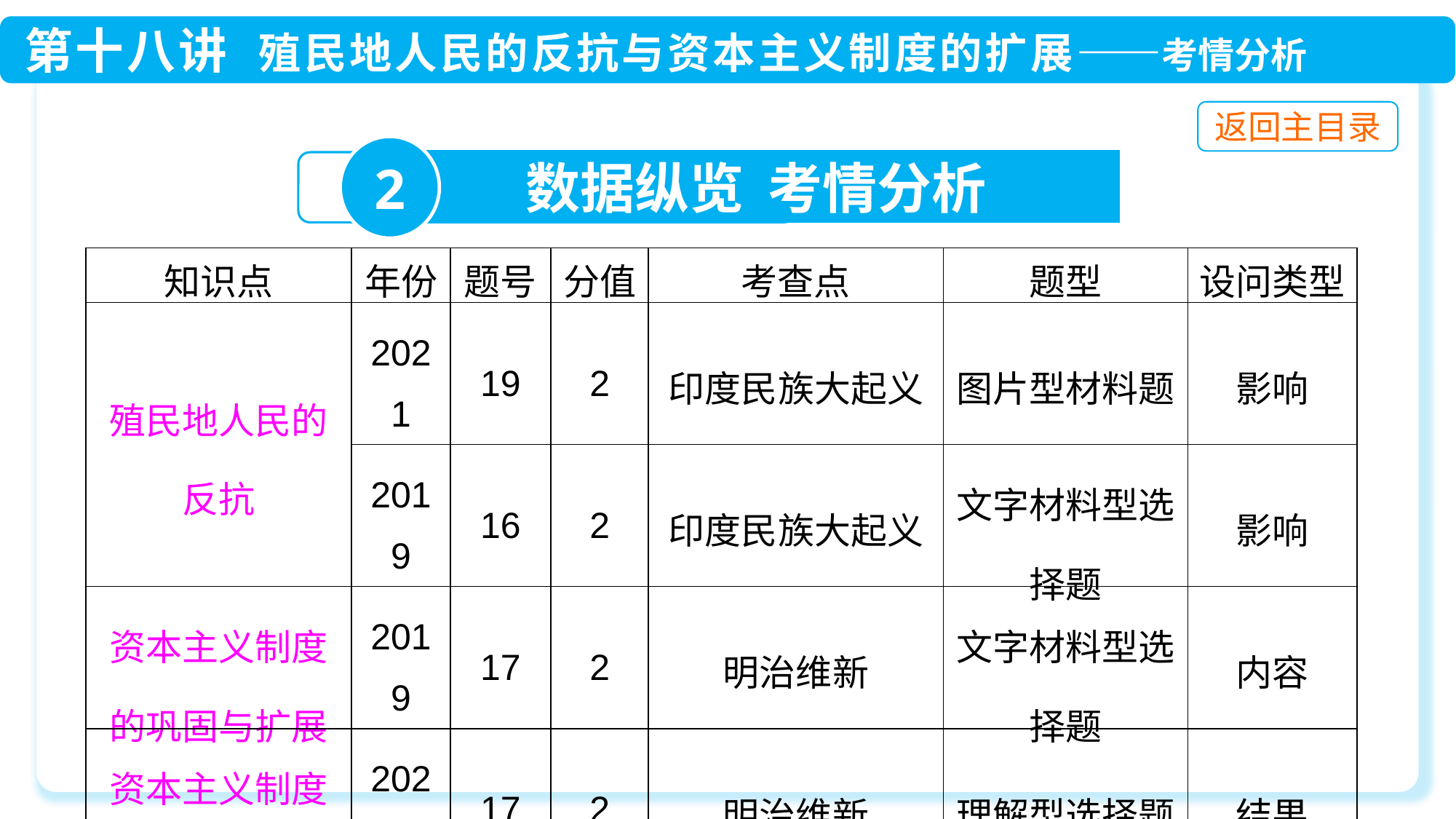

2
数据纵览  考情分析

| 知识点 | 年份 | 题号 | 分值 | 考查点 | 题型 | 设问类型 |
| --- | --- | --- | --- | --- | --- | --- |
| 殖民地人民的反抗 | 2021 | 19 | 2 | 印度民族大起义 | 图片型材料题 | 影响 |
|  | 2019 | 16 | 2 | 印度民族大起义 | 文字材料型选择题 | 影响 |
| 资本主义制度的巩固与扩展 | 2019 | 17 | 2 | 明治维新 | 文字材料型选择题 | 内容 |
| 资本主义制度的扩展 | 2020 | 17 | 2 | 明治维新 | 理解型选择题 | 结果 |